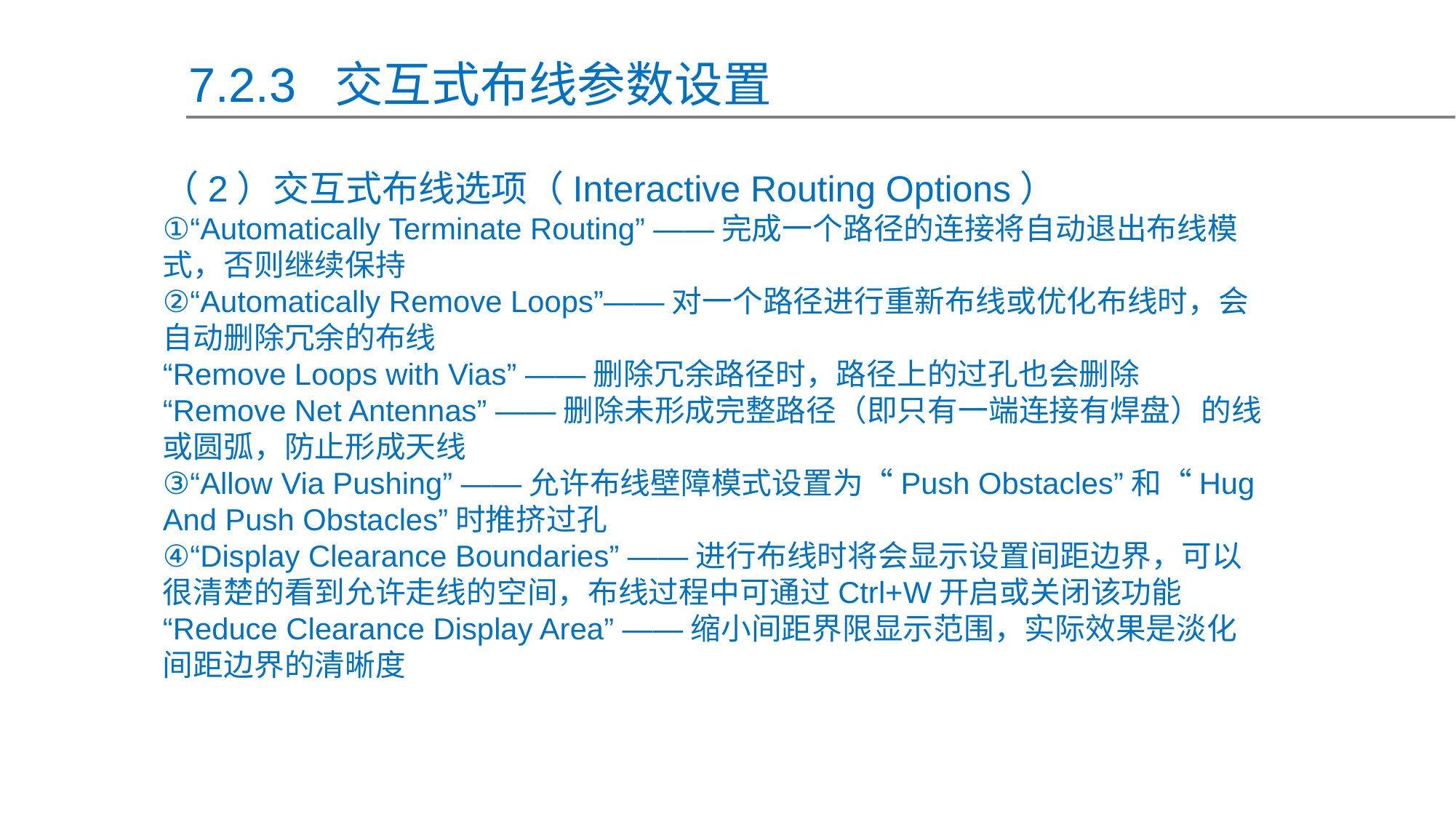

7.2.3  交互式布线参数设置
（2）交互式布线选项（Interactive Routing Options）
①“Automatically Terminate Routing” ——完成一个路径的连接将自动退出布线模式，否则继续保持
②“Automatically Remove Loops”——对一个路径进行重新布线或优化布线时，会自动删除冗余的布线
“Remove Loops with Vias” ——删除冗余路径时，路径上的过孔也会删除
“Remove Net Antennas” ——删除未形成完整路径（即只有一端连接有焊盘）的线或圆弧，防止形成天线
③“Allow Via Pushing” ——允许布线壁障模式设置为“Push Obstacles”和“Hug And Push Obstacles”时推挤过孔
④“Display Clearance Boundaries” ——进行布线时将会显示设置间距边界，可以很清楚的看到允许走线的空间，布线过程中可通过Ctrl+W开启或关闭该功能
“Reduce Clearance Display Area” ——缩小间距界限显示范围，实际效果是淡化间距边界的清晰度